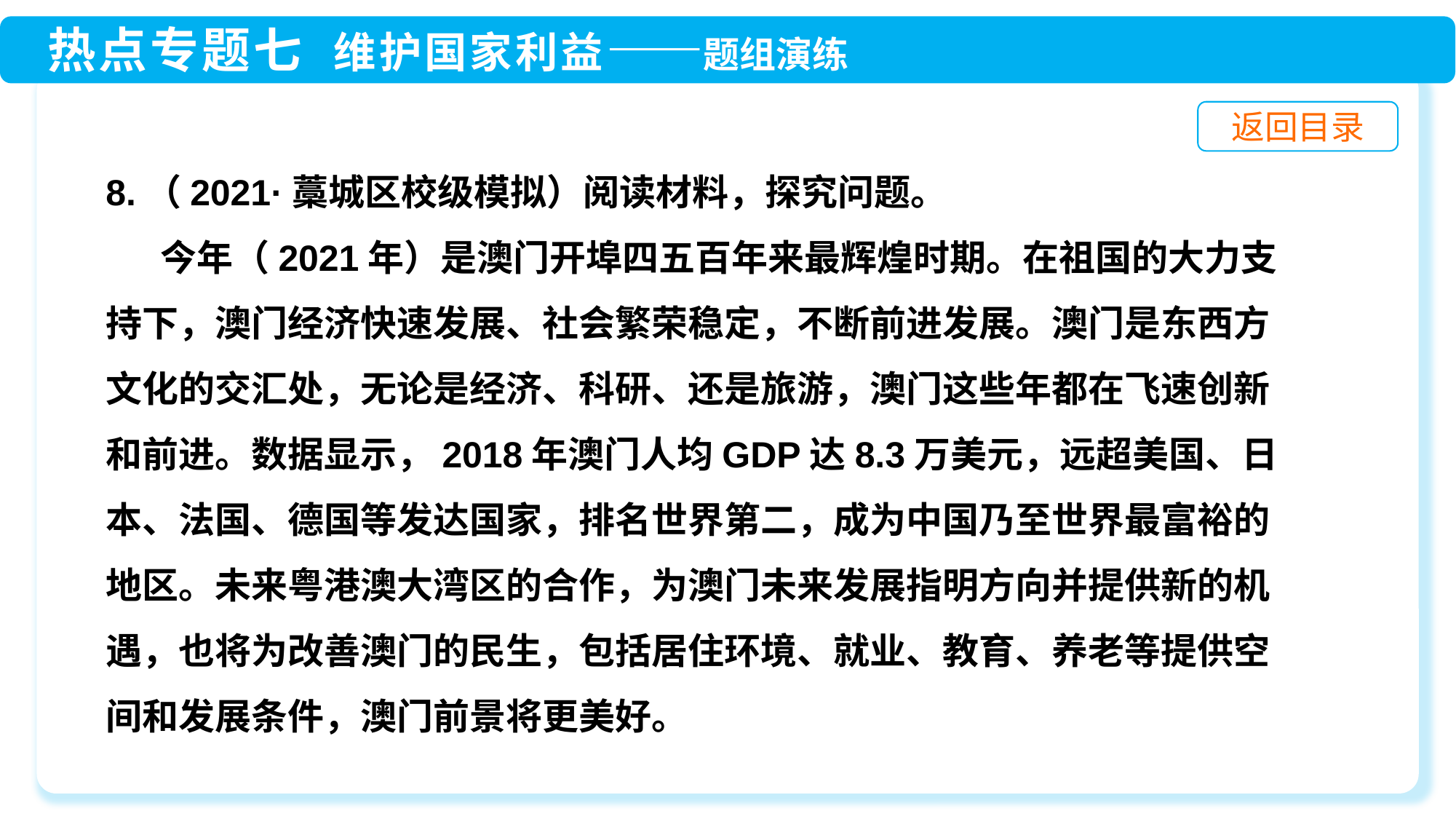

8.（2021·藁城区校级模拟）阅读材料，探究问题。
今年（2021年）是澳门开埠四五百年来最辉煌时期。在祖国的大力支持下，澳门经济快速发展、社会繁荣稳定，不断前进发展。澳门是东西方文化的交汇处，无论是经济、科研、还是旅游，澳门这些年都在飞速创新和前进。数据显示，2018年澳门人均GDP达8.3万美元，远超美国、日本、法国、德国等发达国家，排名世界第二，成为中国乃至世界最富裕的地区。未来粤港澳大湾区的合作，为澳门未来发展指明方向并提供新的机遇，也将为改善澳门的民生，包括居住环境、就业、教育、养老等提供空间和发展条件，澳门前景将更美好。